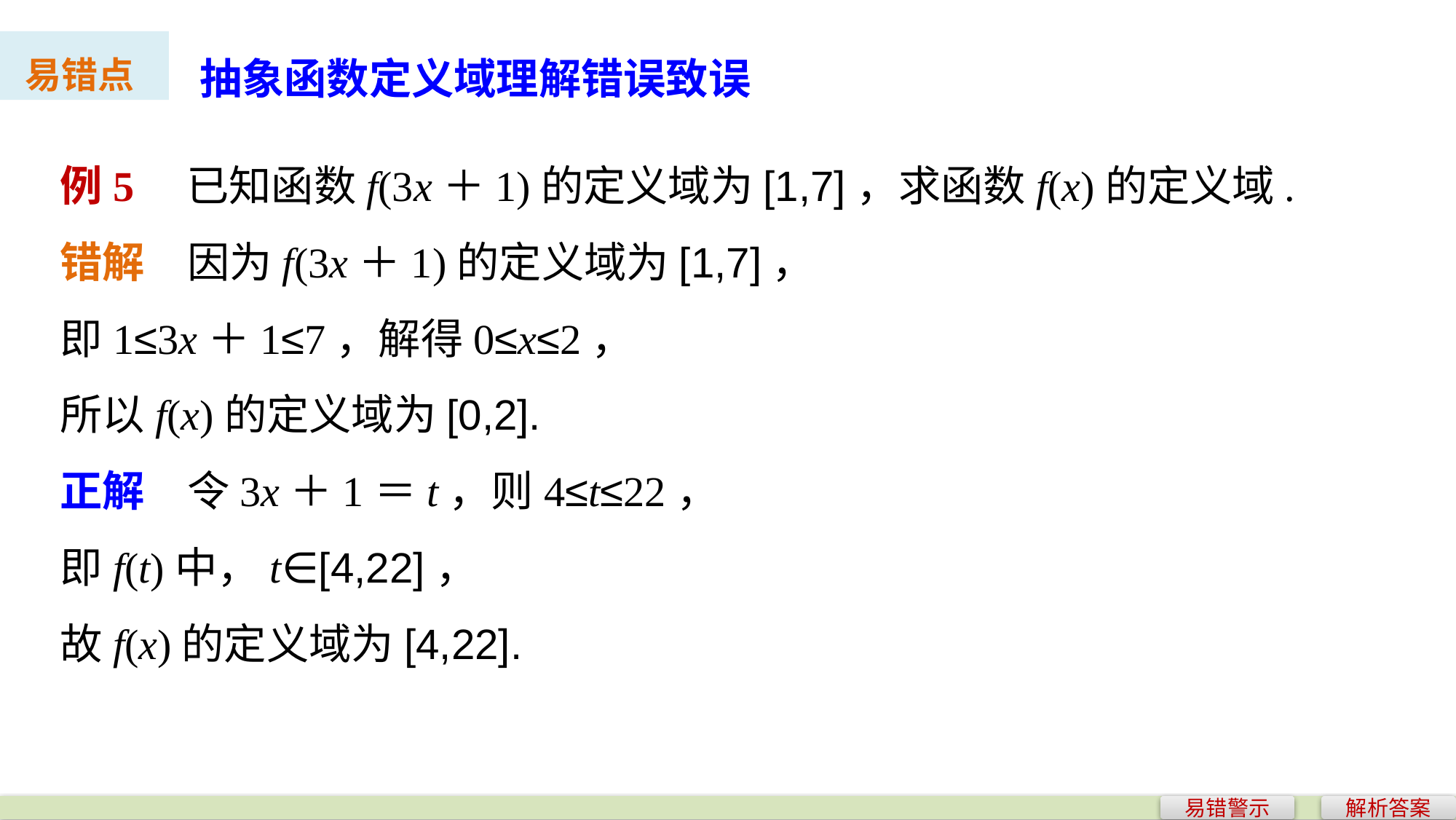

抽象函数定义域理解错误致误

易错点
例5　已知函数f(3x＋1)的定义域为[1,7]，求函数f(x)的定义域.
错解　因为f(3x＋1)的定义域为[1,7]，
即1≤3x＋1≤7，解得0≤x≤2，
所以f(x)的定义域为[0,2].
正解　令3x＋1＝t，则4≤t≤22，
即f(t)中，t∈[4,22]，
故f(x)的定义域为[4,22].
易错警示
解析答案